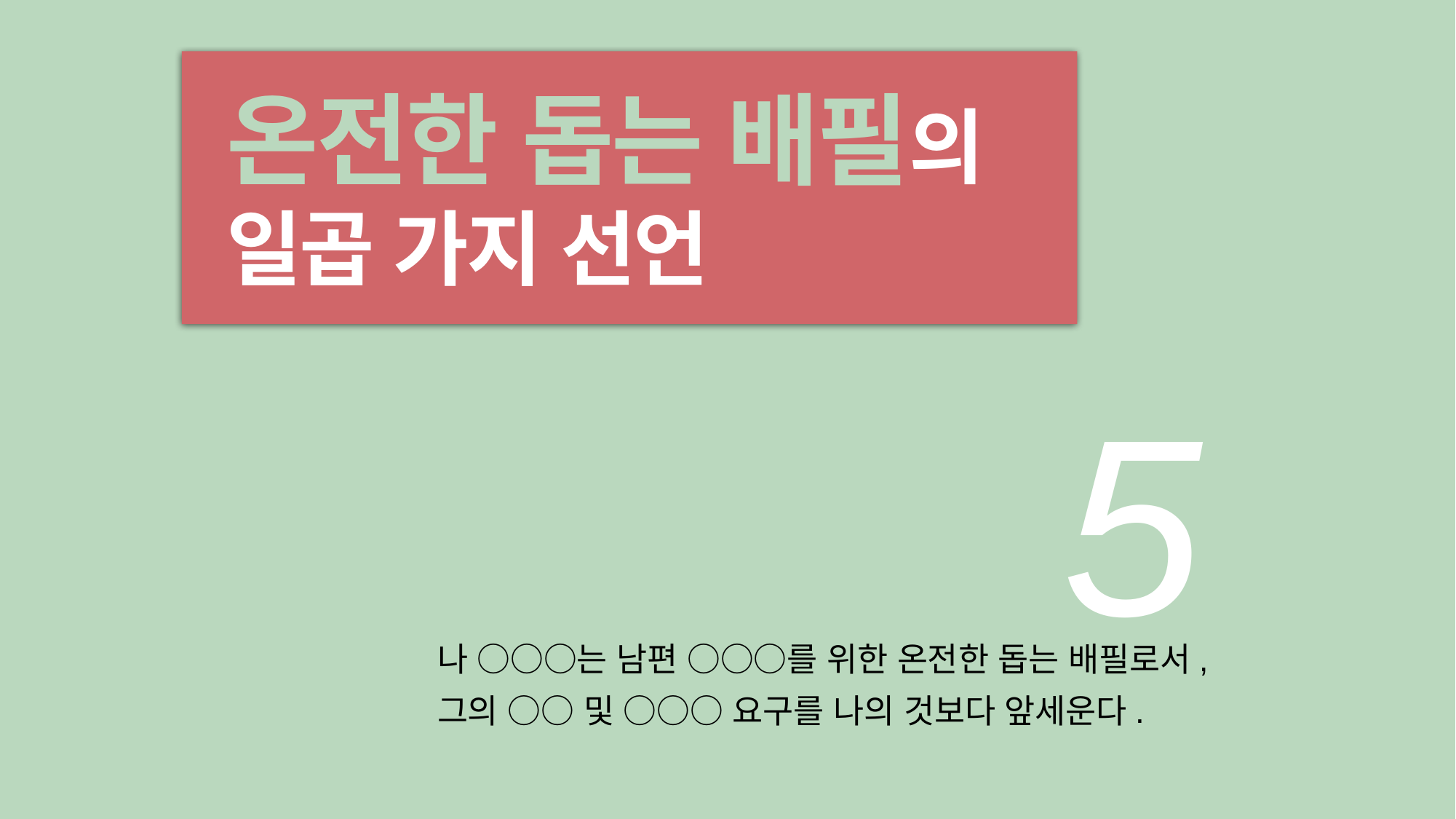

온전한 돕는 배필의 일곱 가지 선언
5
나 ○○○는 남편 ○○○를 위한 온전한 돕는 배필로서,
그의 ○○ 및 ○○○ 요구를 나의 것보다 앞세운다.